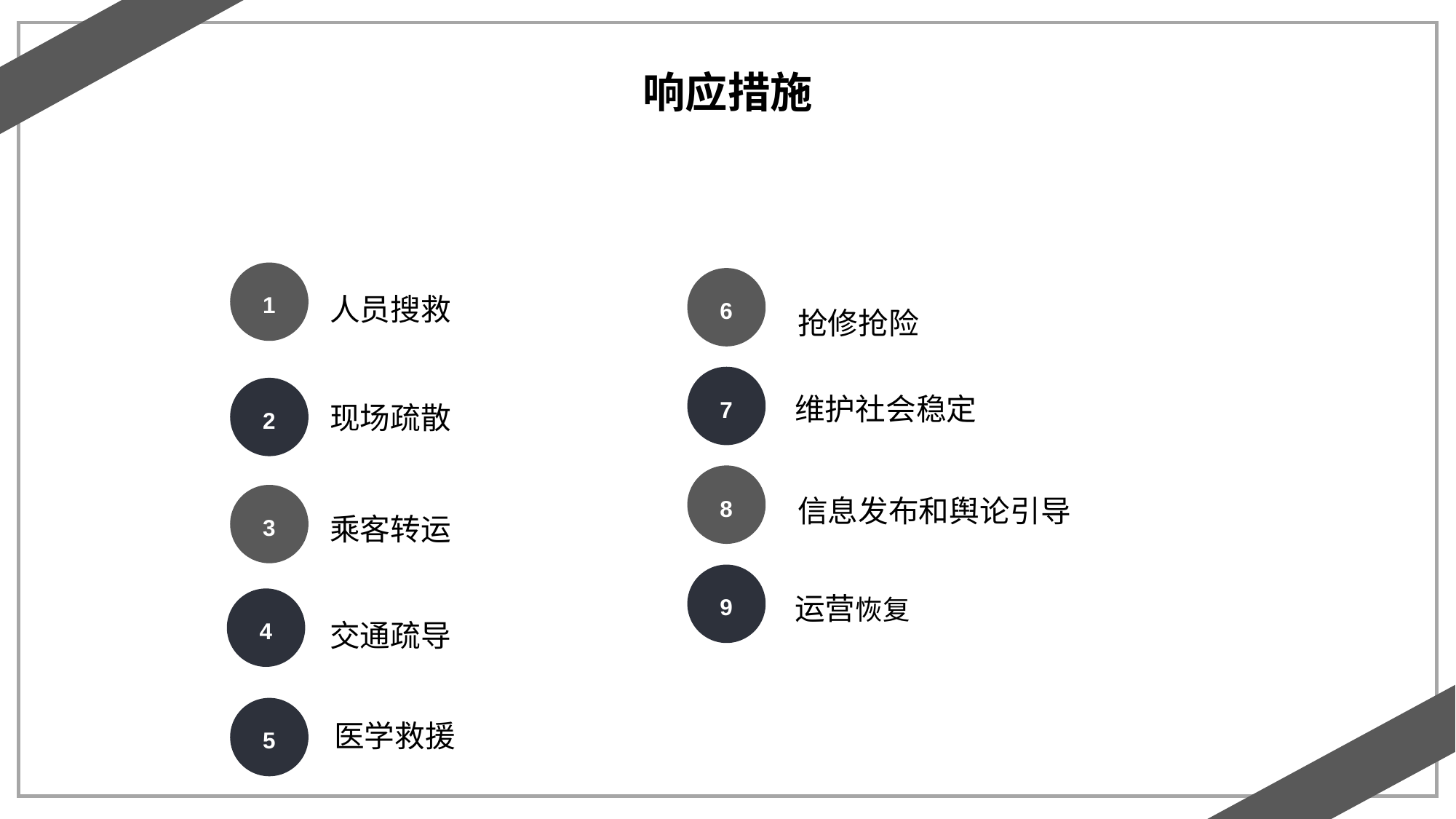

响应措施

1

6
人员搜救
抢修抢险

7

2
维护社会稳定
现场疏散

8

3
信息发布和舆论引导
乘客转运

9
运营恢复

4
交通疏导

5
医学救援